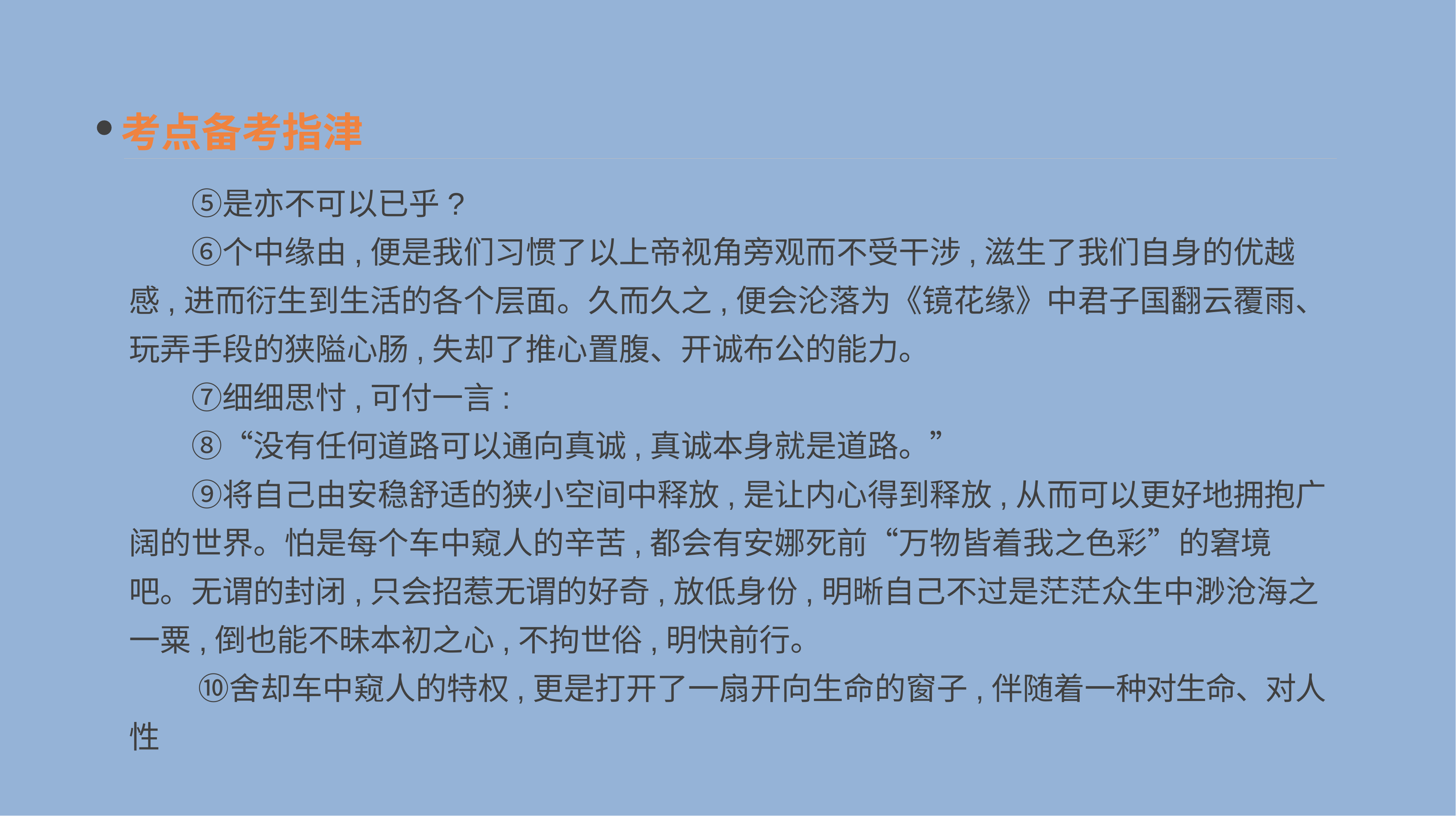

考点备考指津

　　⑤是亦不可以已乎?
　　⑥个中缘由,便是我们习惯了以上帝视角旁观而不受干涉,滋生了我们自身的优越感,进而衍生到生活的各个层面。久而久之,便会沦落为《镜花缘》中君子国翻云覆雨、玩弄手段的狭隘心肠,失却了推心置腹、开诚布公的能力。
　　⑦细细思忖,可付一言:
　　⑧“没有任何道路可以通向真诚,真诚本身就是道路。”
　　⑨将自己由安稳舒适的狭小空间中释放,是让内心得到释放,从而可以更好地拥抱广阔的世界。怕是每个车中窥人的辛苦,都会有安娜死前“万物皆着我之色彩”的窘境吧。无谓的封闭,只会招惹无谓的好奇,放低身份,明晰自己不过是茫茫众生中渺沧海之一粟,倒也能不昧本初之心,不拘世俗,明快前行。
　　 ⑩舍却车中窥人的特权,更是打开了一扇开向生命的窗子,伴随着一种对生命、对人性